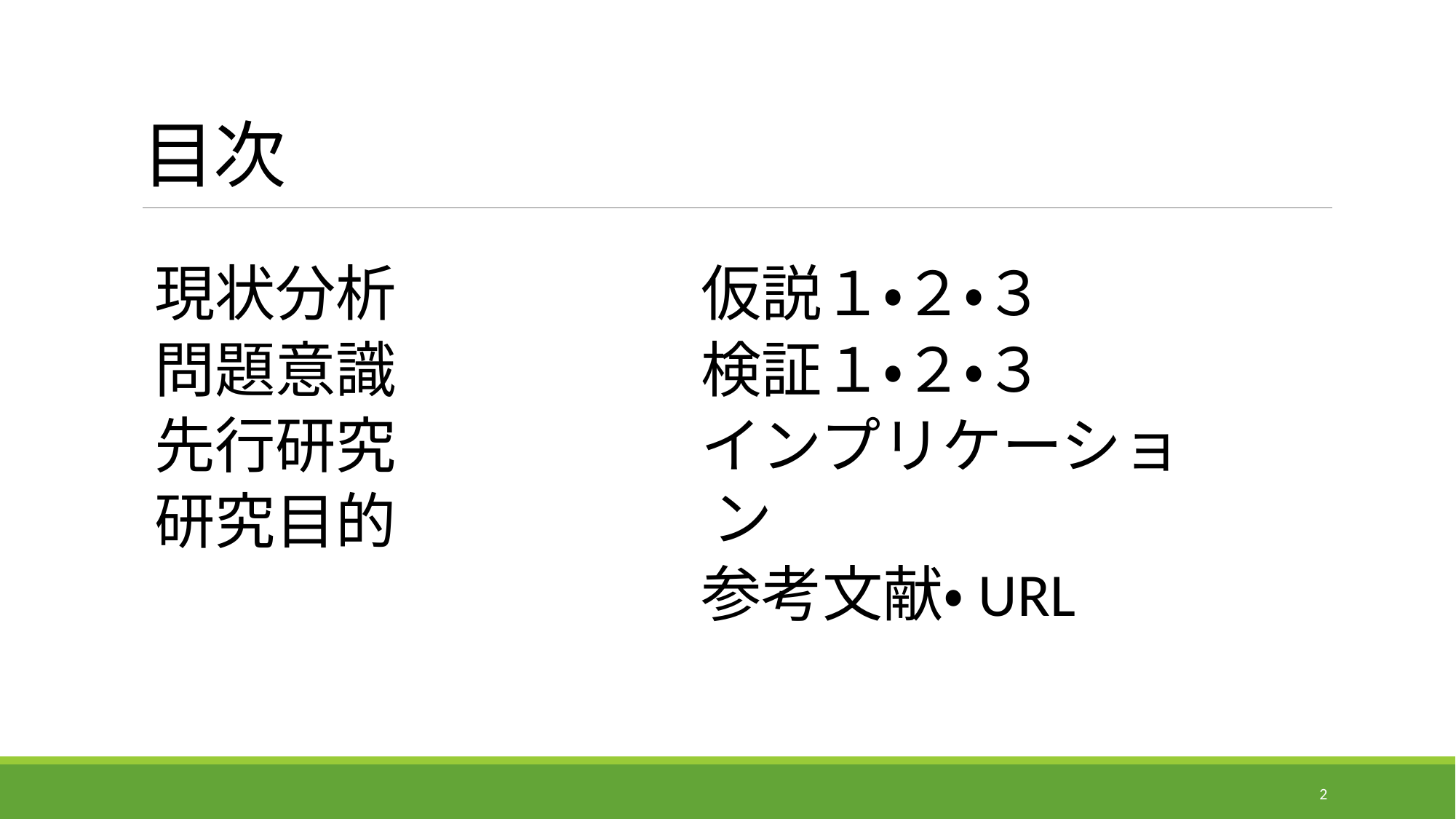

# 目次
現状分析
問題意識
先行研究
研究目的

仮説１・２・３
検証１・２・３
インプリケーション
参考文献・URL

2